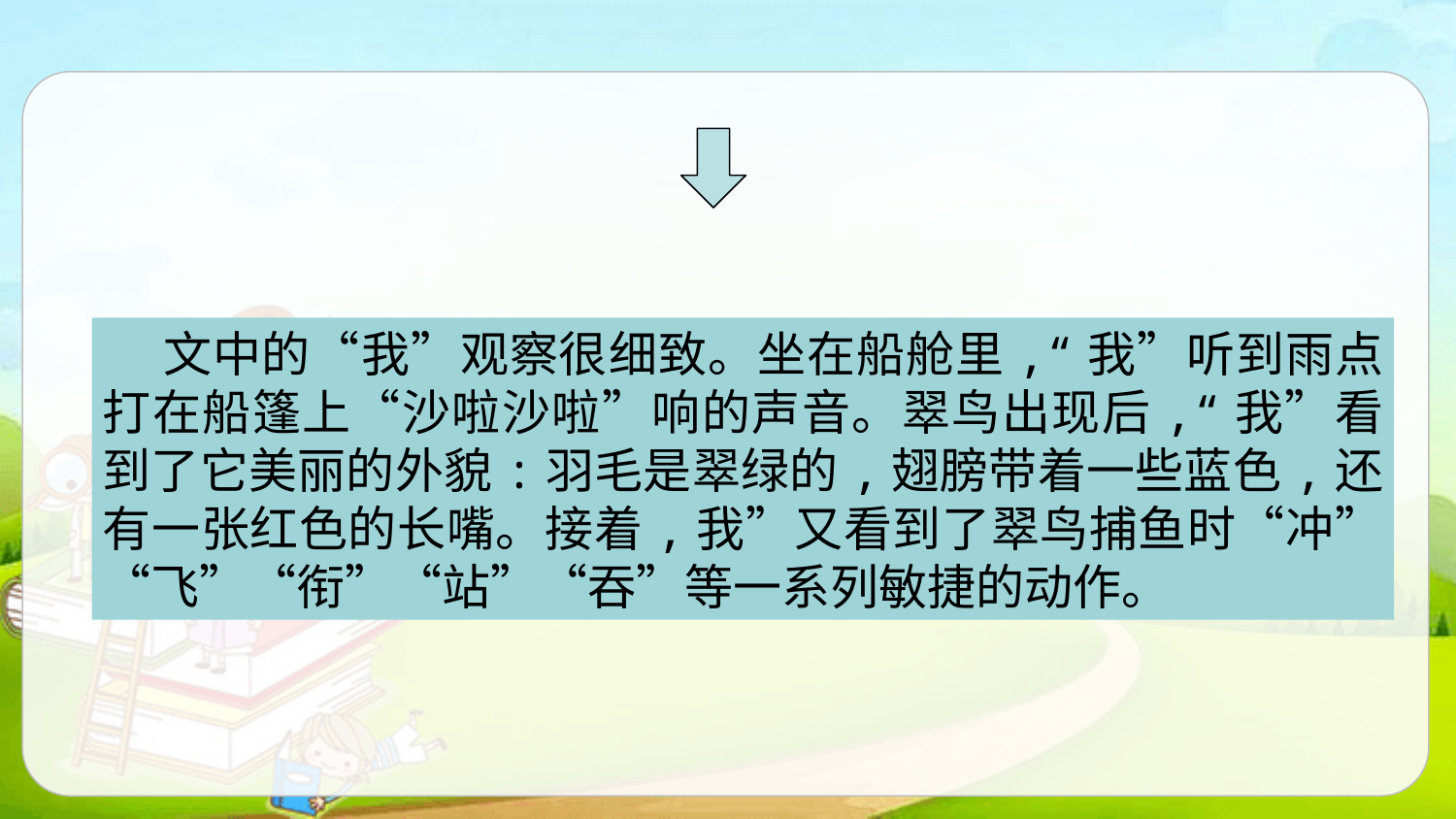

文中的“我”观察很细致。坐在船舱里,“我”听到雨点打在船篷上“沙啦沙啦”响的声音。翠鸟出现后,“我”看到了它美丽的外貌:羽毛是翠绿的,翅膀带着一些蓝色,还有一张红色的长嘴。接着,我”又看到了翠鸟捕鱼时“冲”“飞”“衔”“站”“吞”等一系列敏捷的动作。